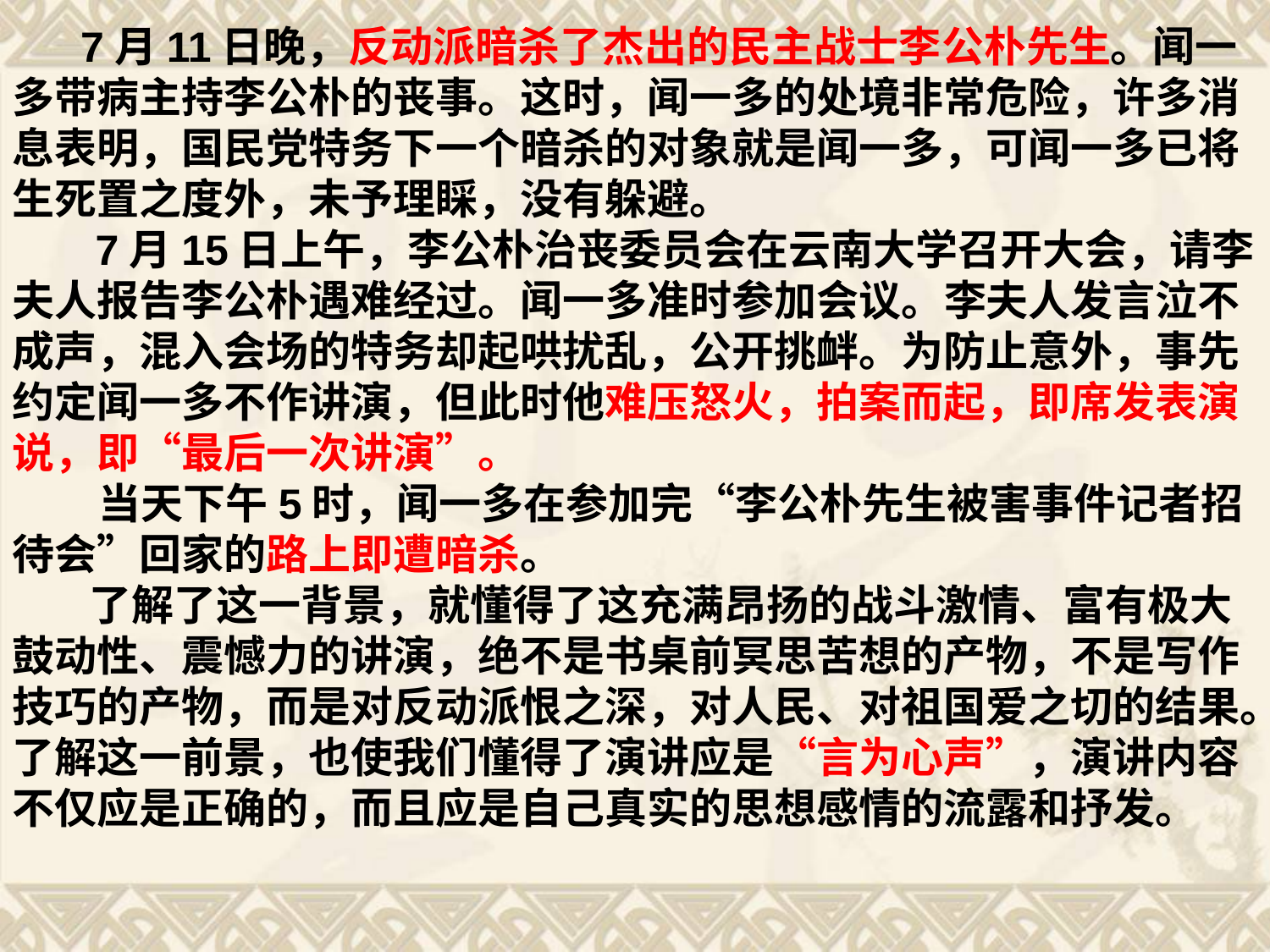

7月11日晚，反动派暗杀了杰出的民主战士李公朴先生。闻一多带病主持李公朴的丧事。这时，闻一多的处境非常危险，许多消息表明，国民党特务下一个暗杀的对象就是闻一多，可闻一多已将生死置之度外，未予理睬，没有躲避。
       7月15日上午，李公朴治丧委员会在云南大学召开大会，请李夫人报告李公朴遇难经过。闻一多准时参加会议。李夫人发言泣不成声，混入会场的特务却起哄扰乱，公开挑衅。为防止意外，事先约定闻一多不作讲演，但此时他难压怒火，拍案而起，即席发表演说，即“最后一次讲演”。
        当天下午5时，闻一多在参加完“李公朴先生被害事件记者招待会”回家的路上即遭暗杀。
       了解了这一背景，就懂得了这充满昂扬的战斗激情、富有极大鼓动性、震憾力的讲演，绝不是书桌前冥思苦想的产物，不是写作技巧的产物，而是对反动派恨之深，对人民、对祖国爱之切的结果。了解这一前景，也使我们懂得了演讲应是“言为心声”，演讲内容不仅应是正确的，而且应是自己真实的思想感情的流露和抒发。